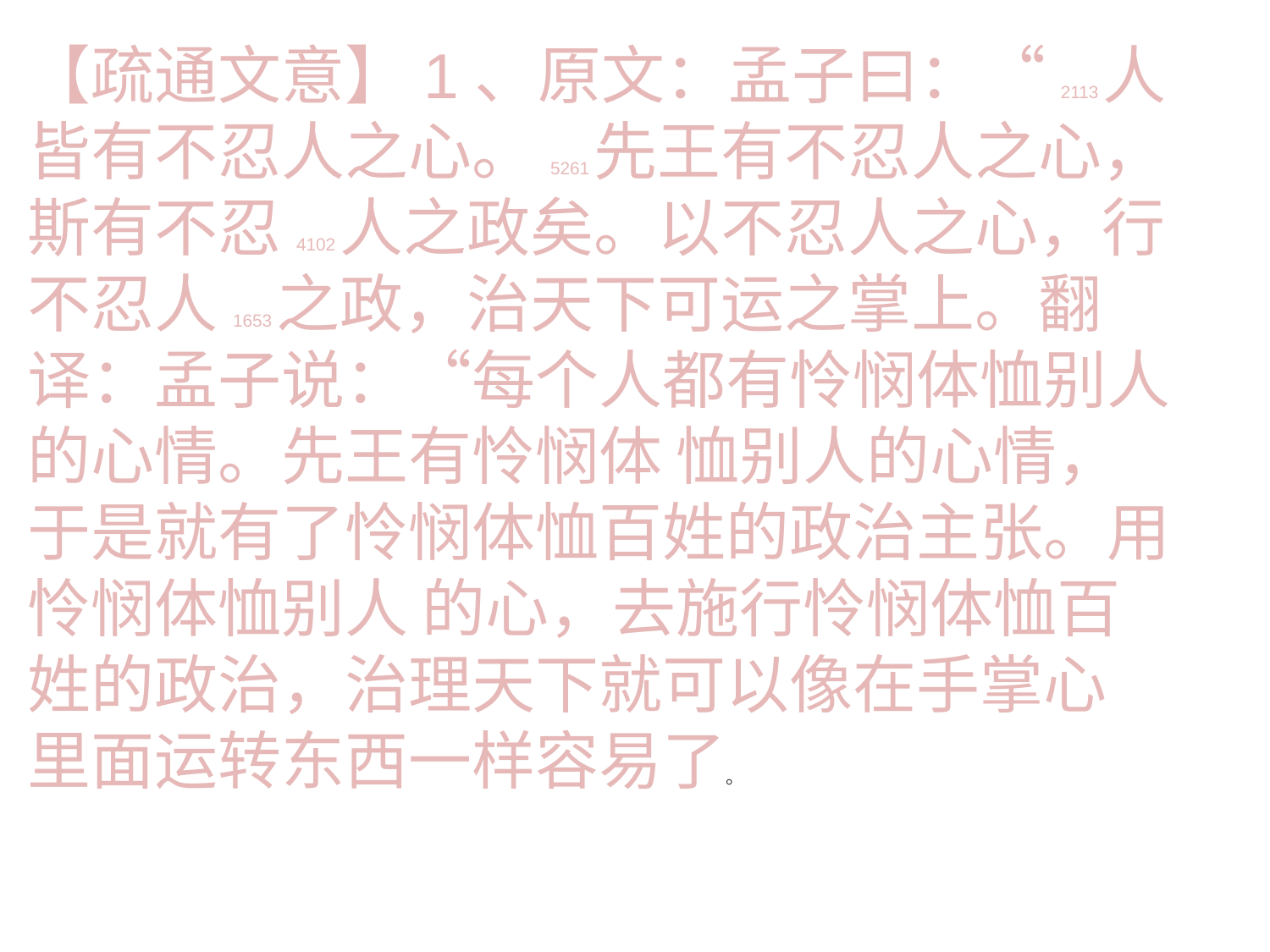

【疏通文意】1、原文：孟子曰：“2113人皆有不忍人之心。5261先王有不忍人之心，斯有不忍4102人之政矣。以不忍人之心，行不忍人1653之政，治天下可运之掌上。翻译：孟子说：“每个人都有怜悯体恤别人的心情。先王有怜悯体 恤别人的心情，于是就有了怜悯体恤百姓的政治主张。用怜悯体恤别人 的心，去施行怜悯体恤百姓的政治，治理天下就可以像在手掌心 里面运转东西一样容易了。